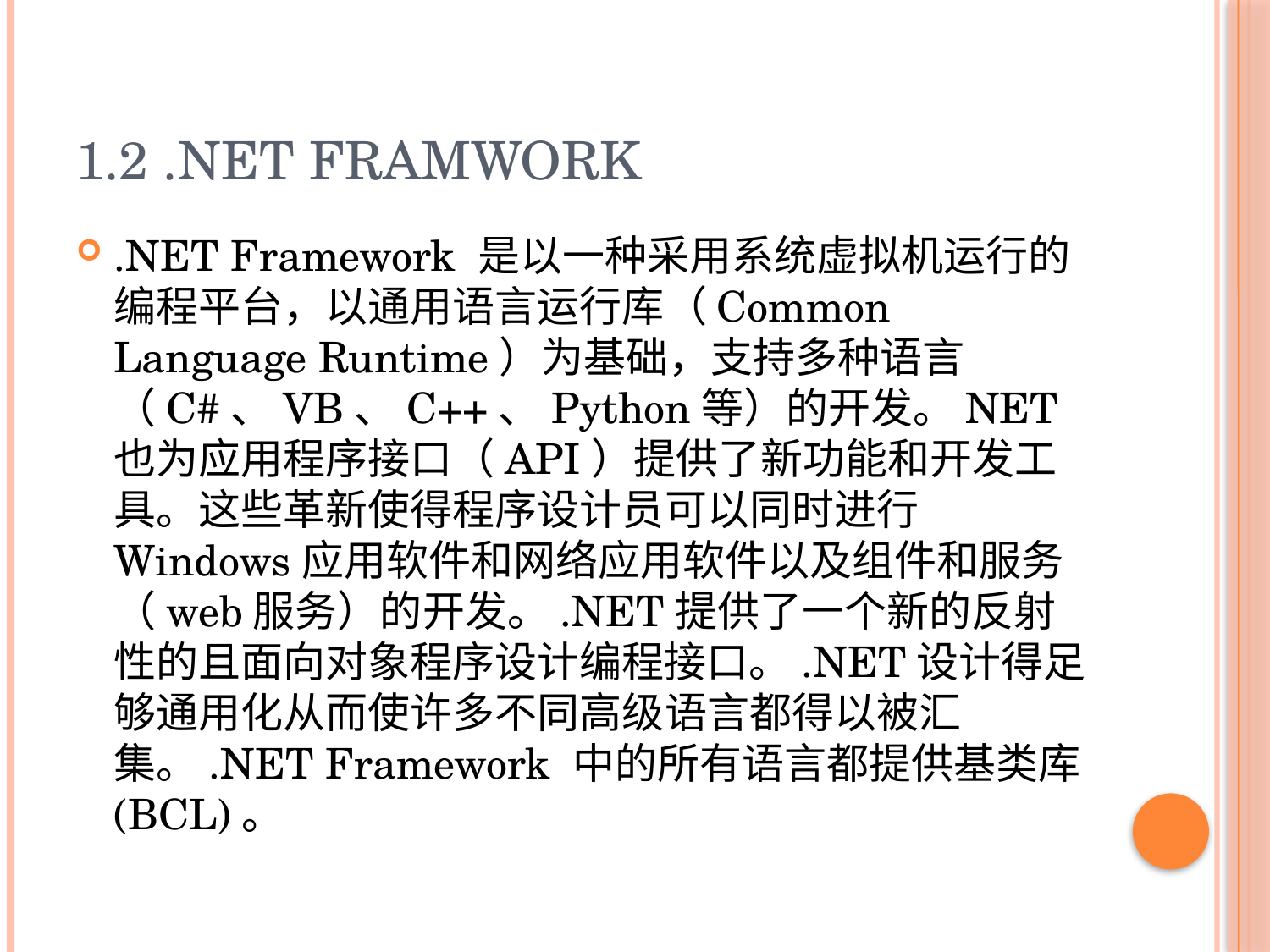

# 1.2 .NET Framwork
.NET Framework 是以一种采用系统虚拟机运行的编程平台，以通用语言运行库（Common Language Runtime）为基础，支持多种语言（C#、VB、C++、Python等）的开发。NET也为应用程序接口（API）提供了新功能和开发工具。这些革新使得程序设计员可以同时进行Windows应用软件和网络应用软件以及组件和服务（web服务）的开发。.NET提供了一个新的反射性的且面向对象程序设计编程接口。.NET设计得足够通用化从而使许多不同高级语言都得以被汇集。.NET Framework 中的所有语言都提供基类库(BCL)。